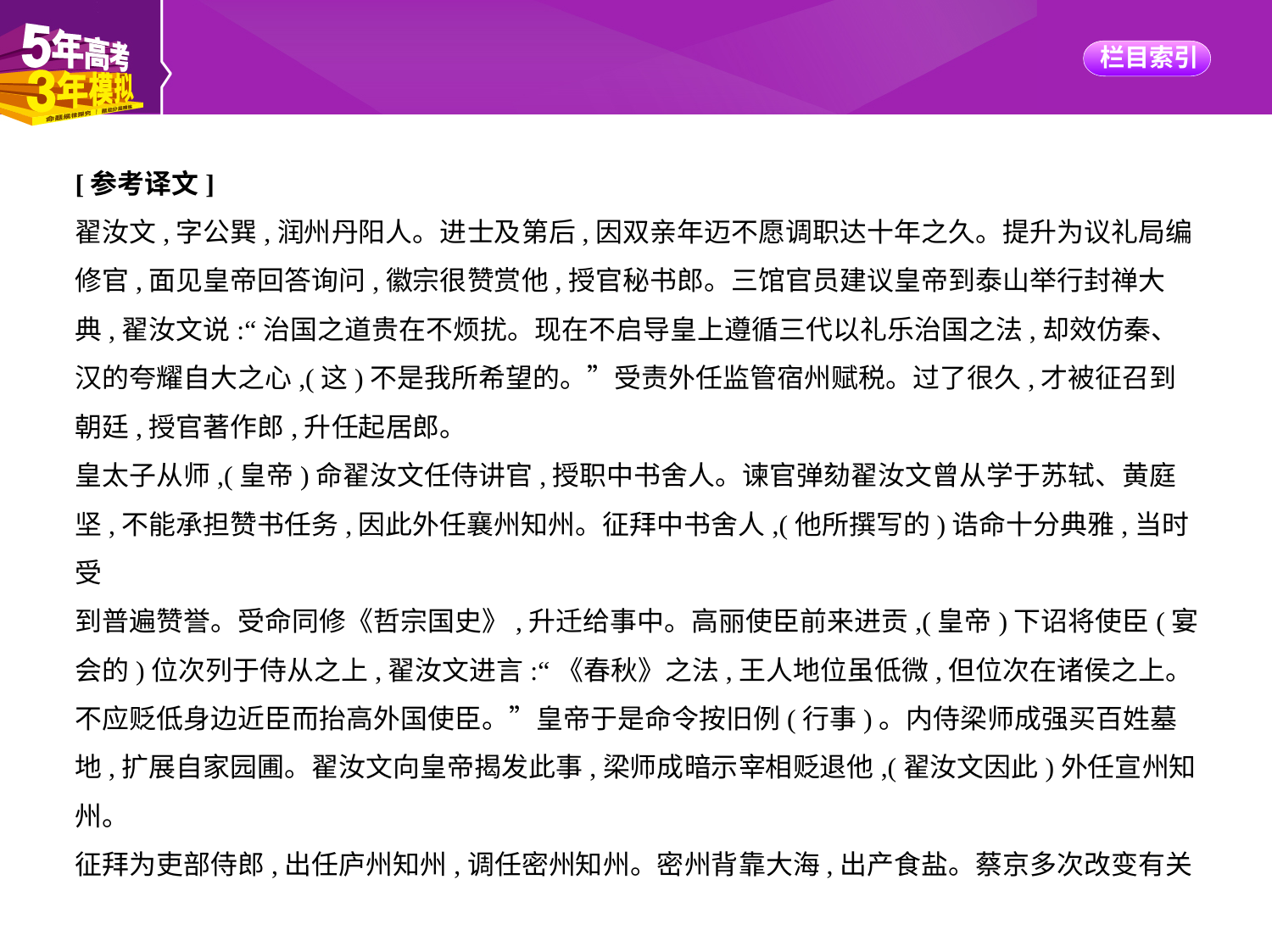

[参考译文]
翟汝文,字公巽,润州丹阳人。进士及第后,因双亲年迈不愿调职达十年之久。提升为议礼局编
修官,面见皇帝回答询问,徽宗很赞赏他,授官秘书郎。三馆官员建议皇帝到泰山举行封禅大
典,翟汝文说:“治国之道贵在不烦扰。现在不启导皇上遵循三代以礼乐治国之法,却效仿秦、
汉的夸耀自大之心,(这)不是我所希望的。”受责外任监管宿州赋税。过了很久,才被征召到
朝廷,授官著作郎,升任起居郎。
皇太子从师,(皇帝)命翟汝文任侍讲官,授职中书舍人。谏官弹劾翟汝文曾从学于苏轼、黄庭
坚,不能承担赞书任务,因此外任襄州知州。征拜中书舍人,(他所撰写的)诰命十分典雅,当时受
到普遍赞誉。受命同修《哲宗国史》,升迁给事中。高丽使臣前来进贡,(皇帝)下诏将使臣(宴
会的)位次列于侍从之上,翟汝文进言:“《春秋》之法,王人地位虽低微,但位次在诸侯之上。
不应贬低身边近臣而抬高外国使臣。”皇帝于是命令按旧例(行事)。内侍梁师成强买百姓墓
地,扩展自家园圃。翟汝文向皇帝揭发此事,梁师成暗示宰相贬退他,(翟汝文因此)外任宣州知
州。
征拜为吏部侍郎,出任庐州知州,调任密州知州。密州背靠大海,出产食盐。蔡京多次改变有关